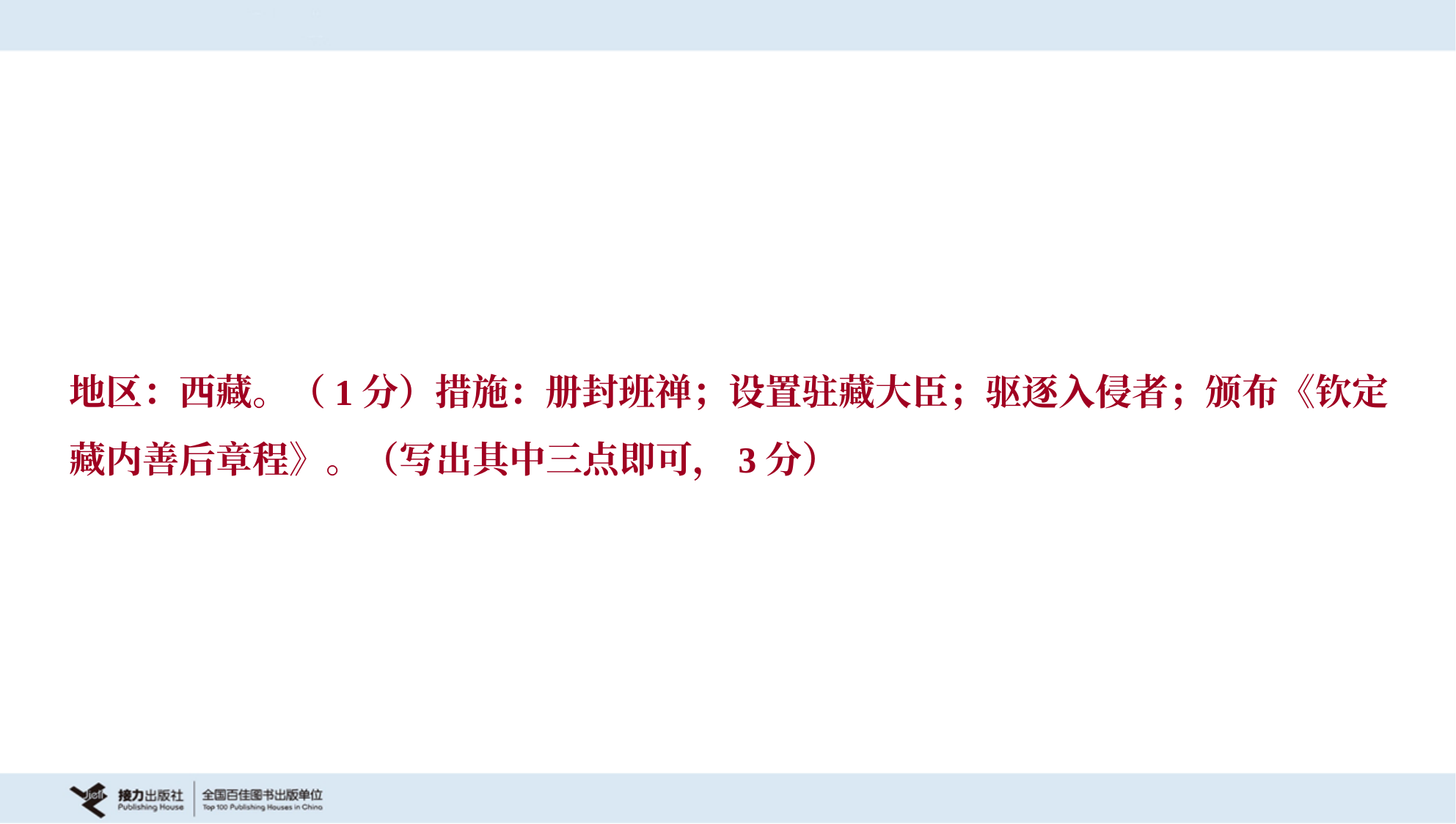

地区：西藏。（1分）措施：册封班禅；设置驻藏大臣；驱逐入侵者；颁布《钦定
藏内善后章程》。（写出其中三点即可，3分）